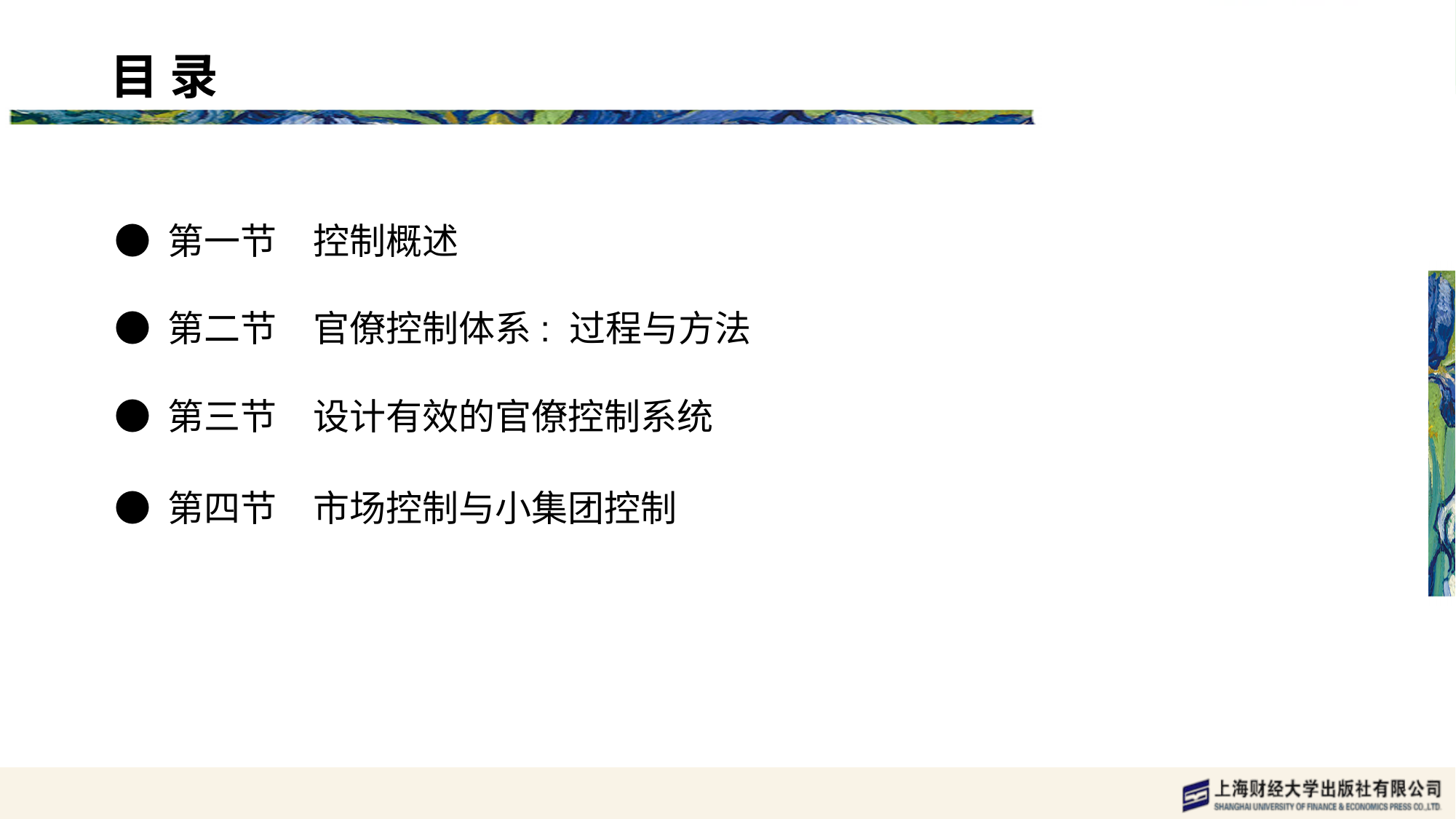

目 录  content
● 第一节　控制概述
● 第二节　官僚控制体系: 过程与方法
● 第三节　设计有效的官僚控制系统
● 第四节　市场控制与小集团控制